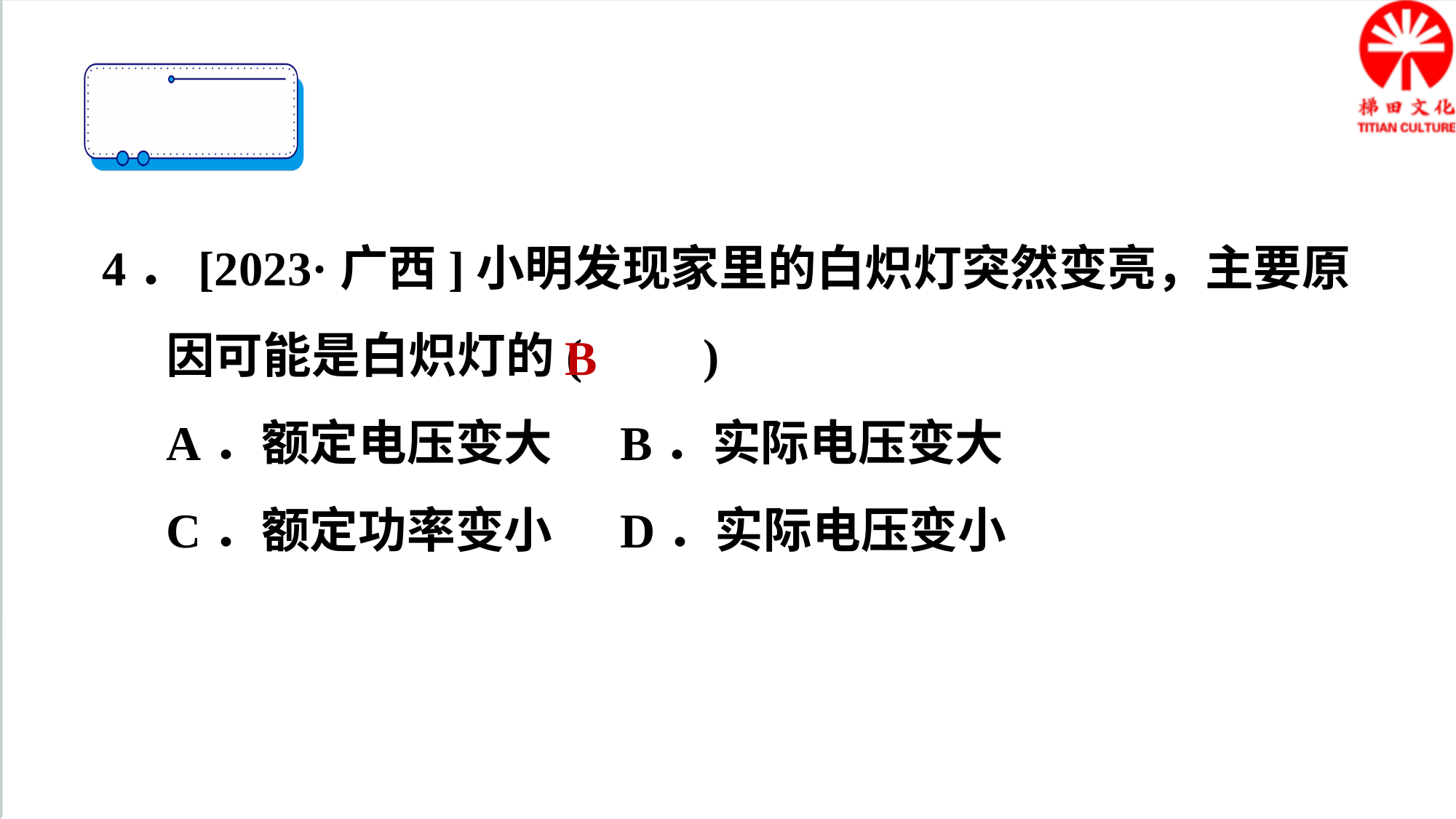

4．[2023·广西]小明发现家里的白炽灯突然变亮，主要原因可能是白炽灯的(　　)
A．额定电压变大     B．实际电压变大
C．额定功率变小     D．实际电压变小
B